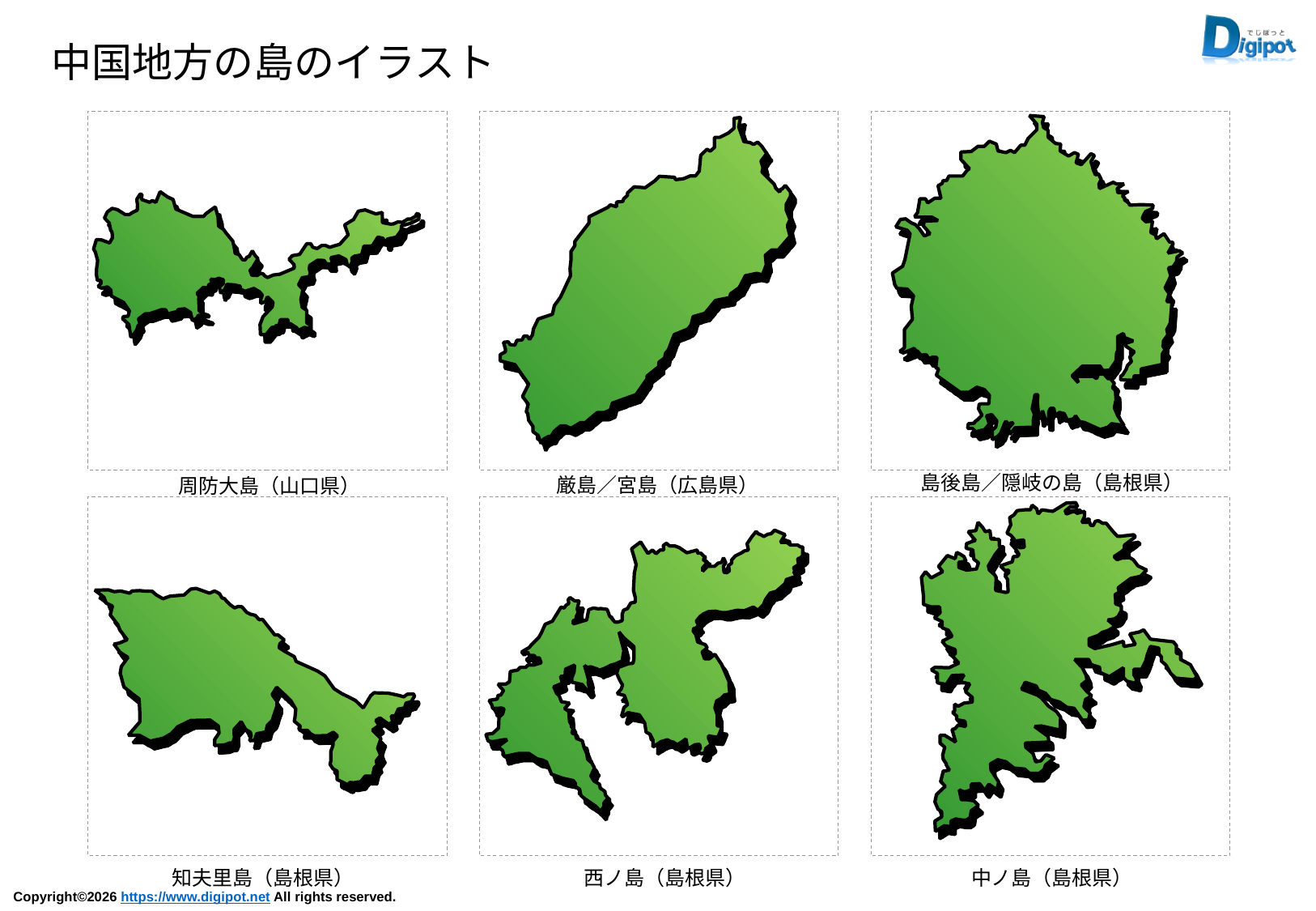

中国地方の島のイラスト

島後島／隠岐の島（島根県）
厳島／宮島（広島県）
周防大島（山口県）

知夫里島（島根県）
西ノ島（島根県）
中ノ島（島根県）